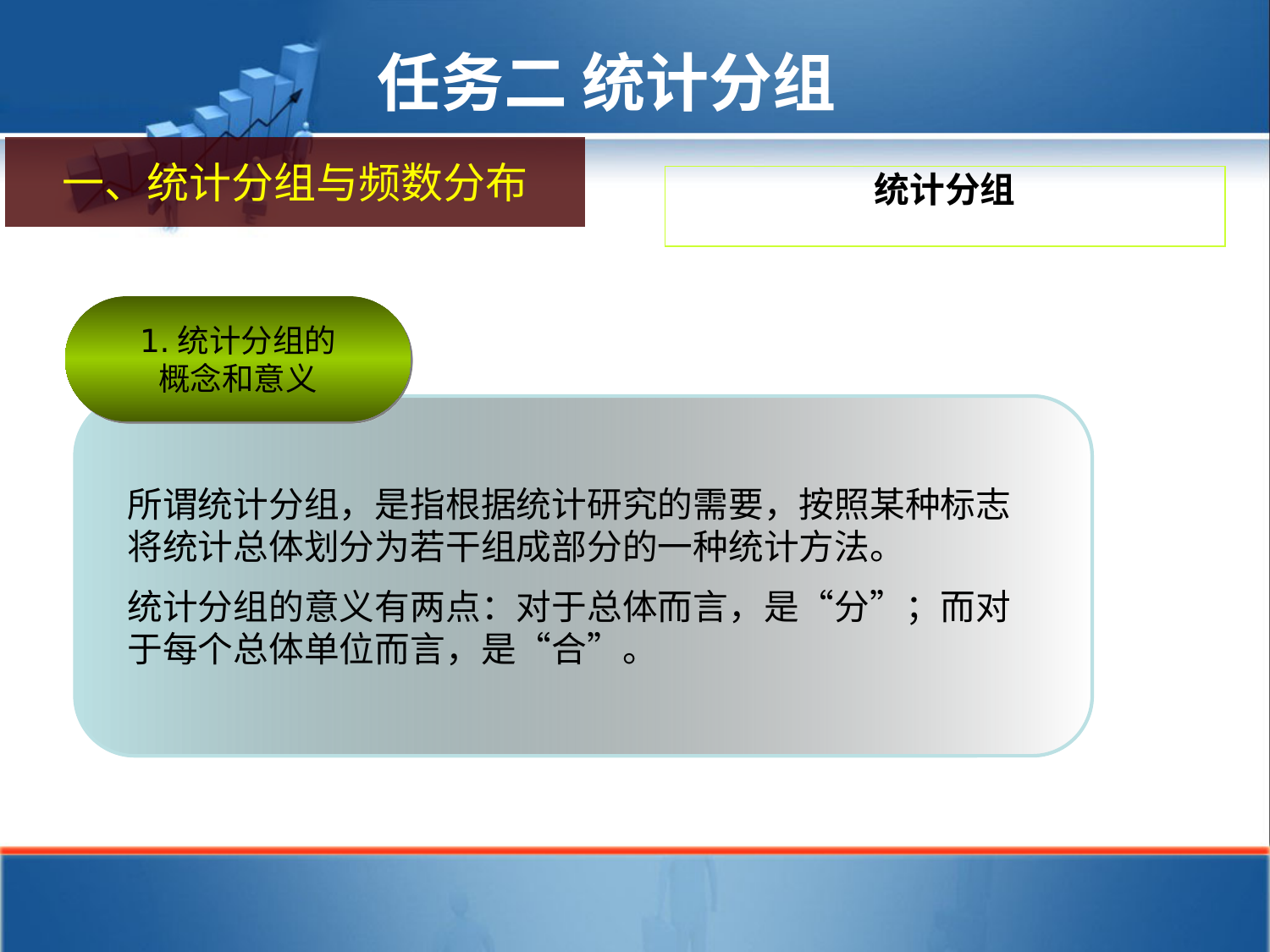

任务二 统计分组
一、统计分组与频数分布
统计分组
1.统计分组的
概念和意义

所谓统计分组，是指根据统计研究的需要，按照某种标志将统计总体划分为若干组成部分的一种统计方法。
统计分组的意义有两点：对于总体而言，是“分”；而对于每个总体单位而言，是“合”。